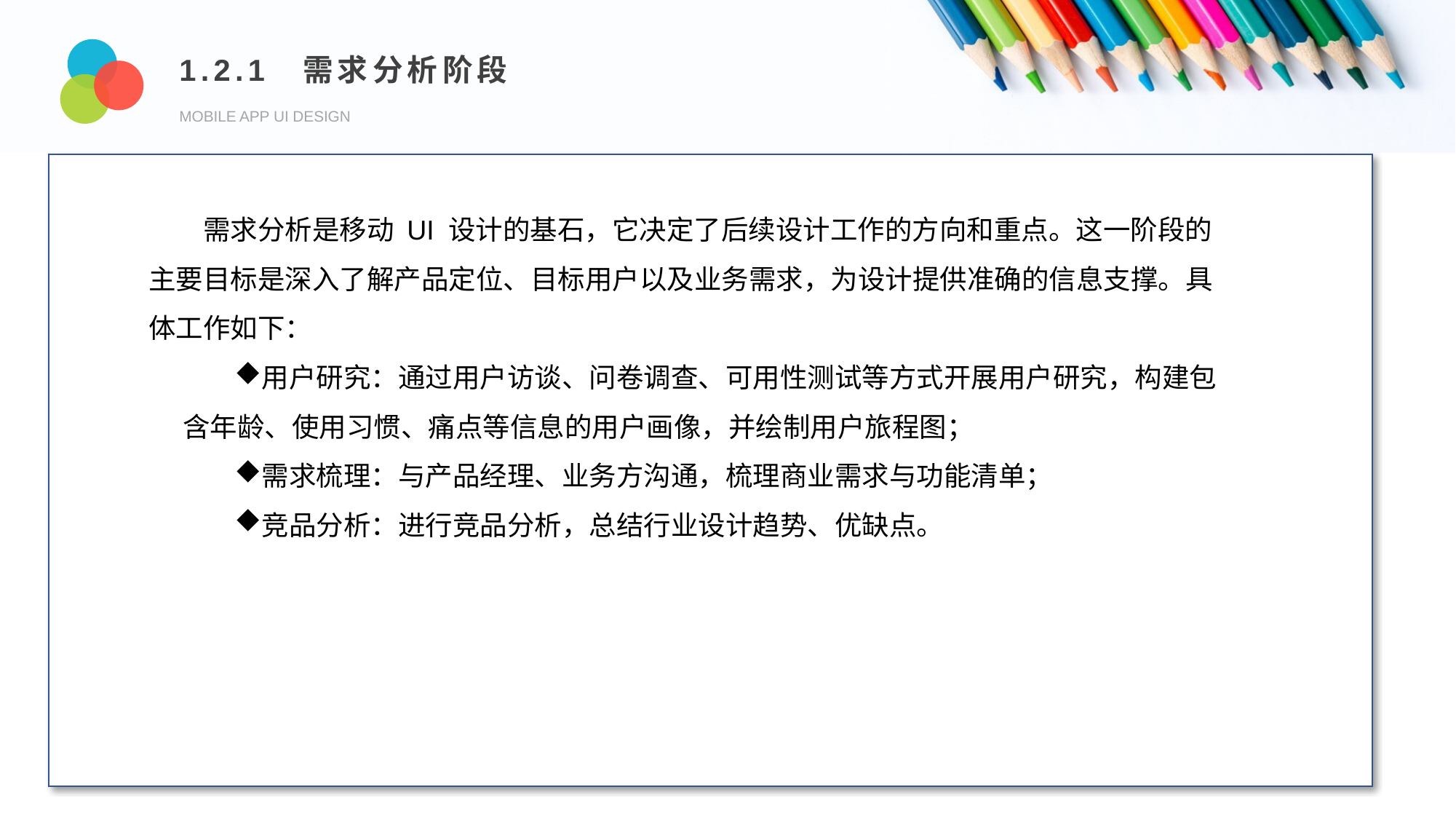

1.2.1  需求分析阶段
MOBILE APP UI DESIGN
Design and Production
需求分析是移动 UI 设计的基石，它决定了后续设计工作的方向和重点。这一阶段的主要目标是深入了解产品定位、目标用户以及业务需求，为设计提供准确的信息支撑。具体工作如下：
用户研究：通过用户访谈、问卷调查、可用性测试等方式开展用户研究，构建包含年龄、使用习惯、痛点等信息的用户画像，并绘制用户旅程图；
需求梳理：与产品经理、业务方沟通，梳理商业需求与功能清单；
竞品分析：进行竞品分析，总结行业设计趋势、优缺点。